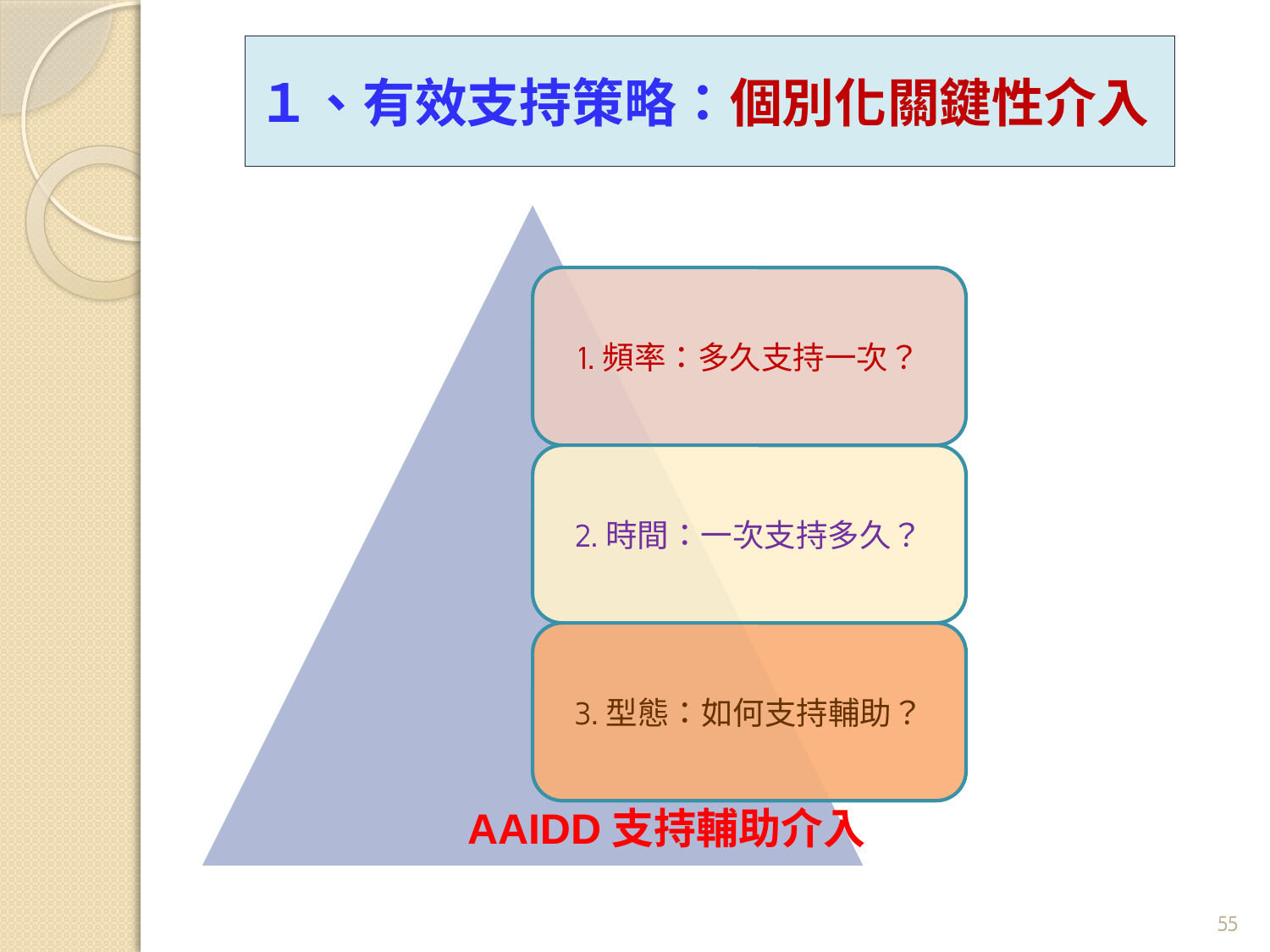

# １、有效支持策略：個別化關鍵性介入
1.頻率：多久支持一次？
2.時間：一次支持多久？
3.型態：如何支持輔助？
AAIDD支持輔助介入
55